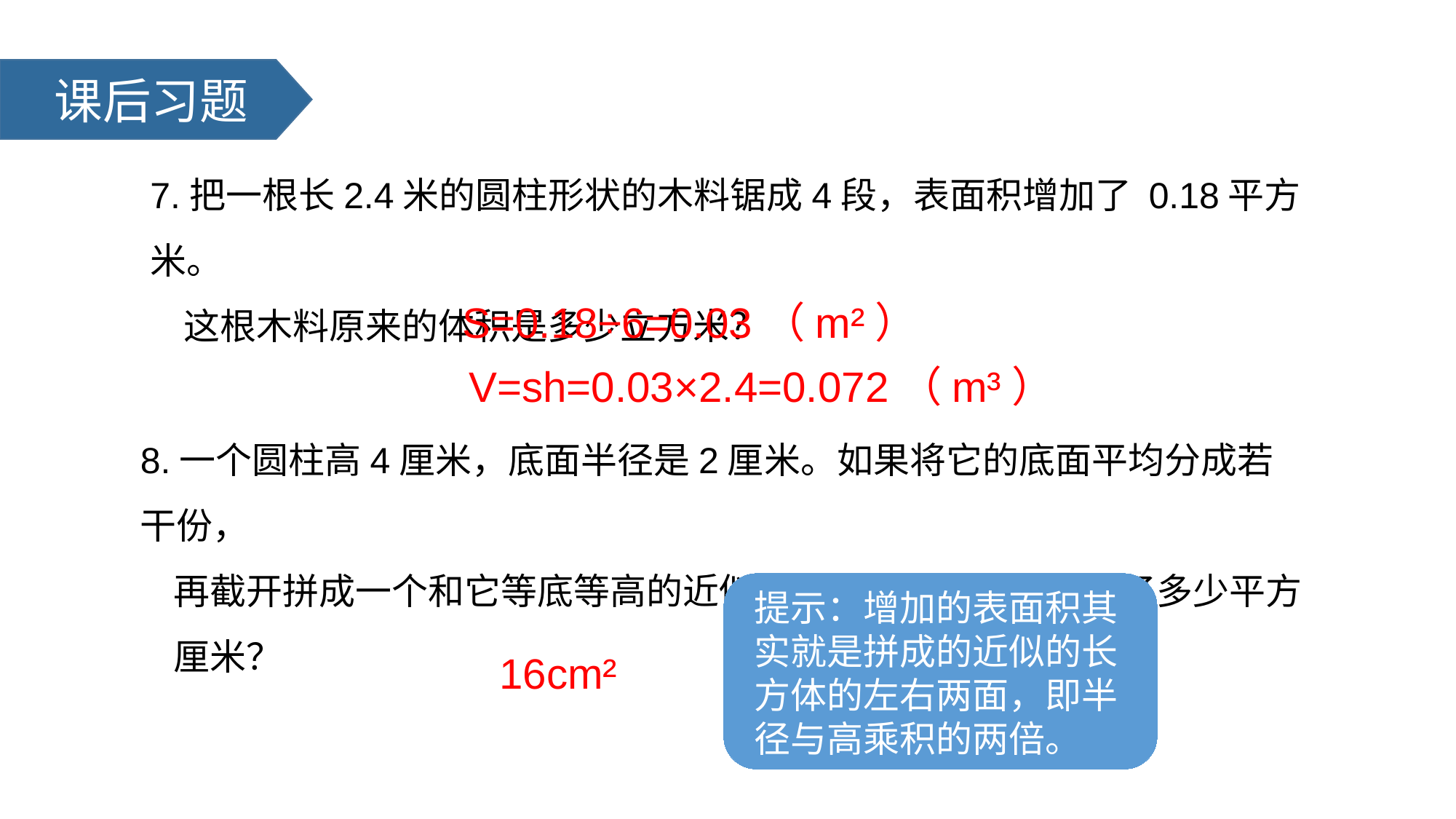

课后习题
7.把一根长2.4米的圆柱形状的木料锯成4段，表面积增加了 0.18平方米。
   这根木料原来的体积是多少立方米？
S=0.18÷6=0.03（m²）
V=sh=0.03×2.4=0.072（m³）
8.一个圆柱高4厘米，底面半径是2厘米。如果将它的底面平均分成若干份，
   再截开拼成一个和它等底等高的近似的长方体，表面积增加了多少平方
   厘米？

提示：增加的表面积其实就是拼成的近似的长方体的左右两面，即半径与高乘积的两倍。
16cm²